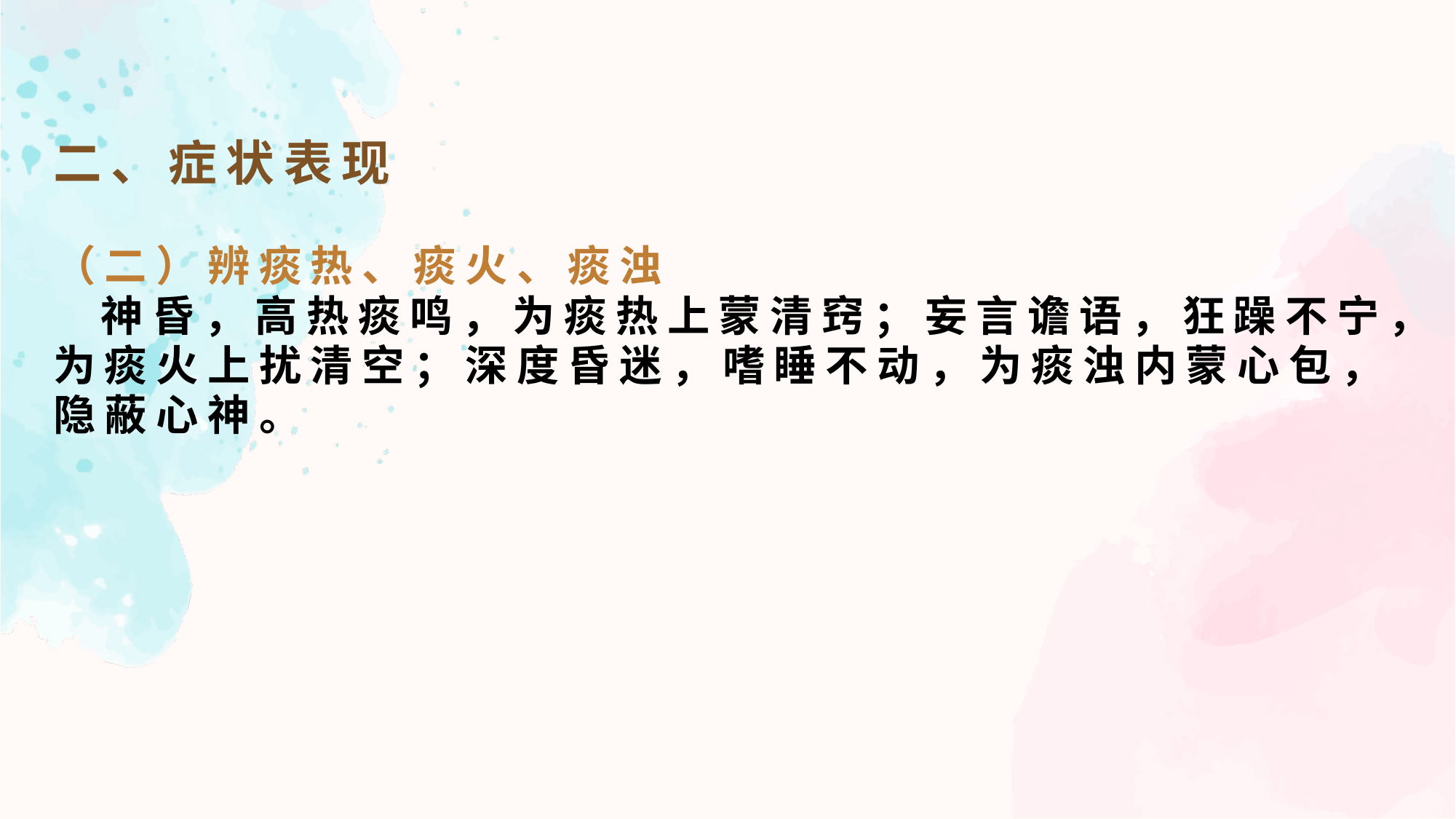

二、症状表现

（二）辨痰热、痰火、痰浊
  神昏，高热痰鸣，为痰热上蒙清窍；妄言谵语，狂躁不宁，为痰火上扰清空；深度昏迷，嗜睡不动，为痰浊内蒙心包，隐蔽心神。